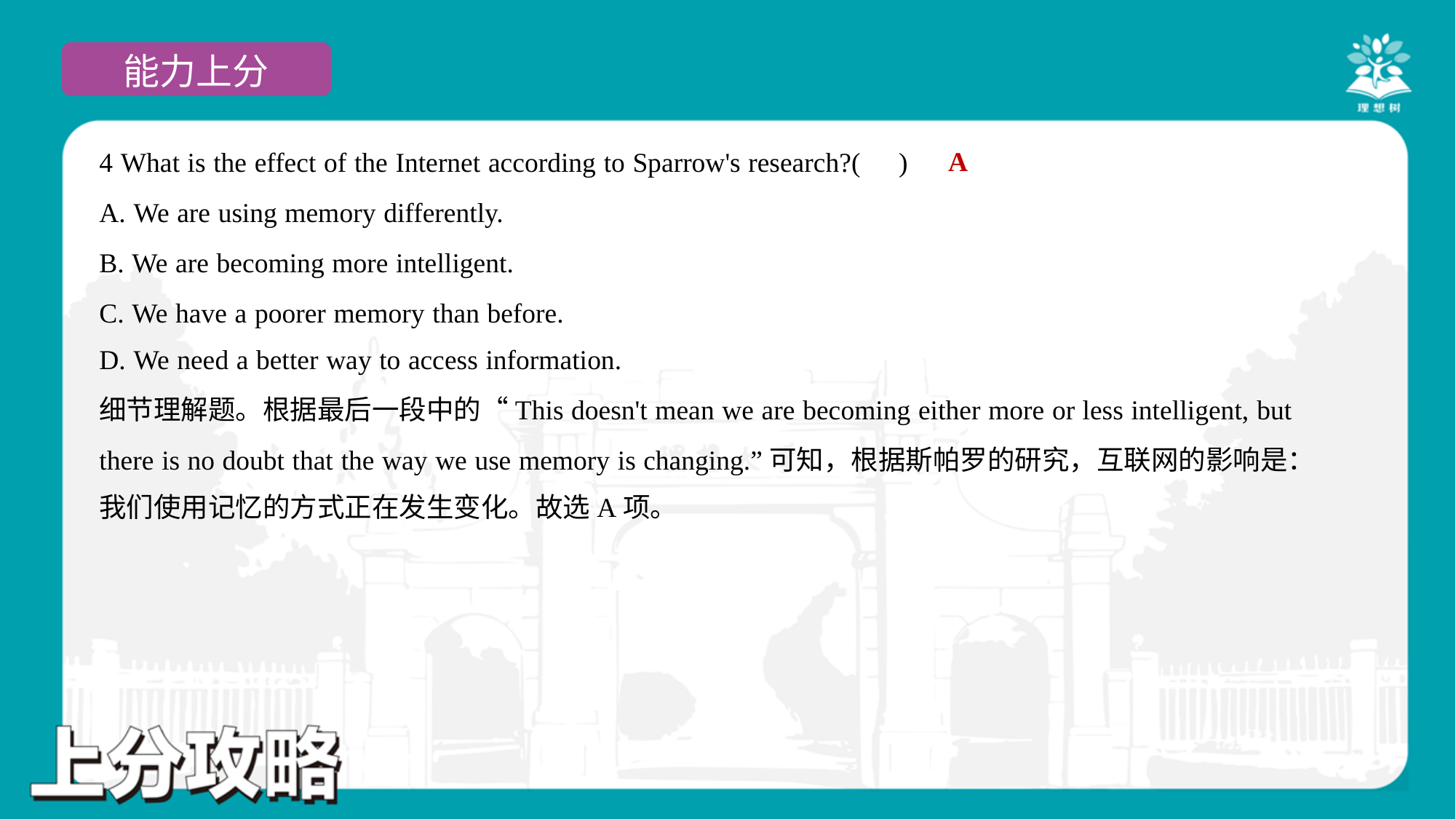

A
4 What is the effect of the Internet according to Sparrow's research?(     )
A. We are using memory differently.
B. We are becoming more intelligent.
C. We have a poorer memory than before.
D. We need a better way to access information.
细节理解题。根据最后一段中的“This doesn't mean we are becoming either more or less intelligent, but
there is no doubt that the way we use memory is changing.”可知，根据斯帕罗的研究，互联网的影响是：
我们使用记忆的方式正在发生变化。故选A项。